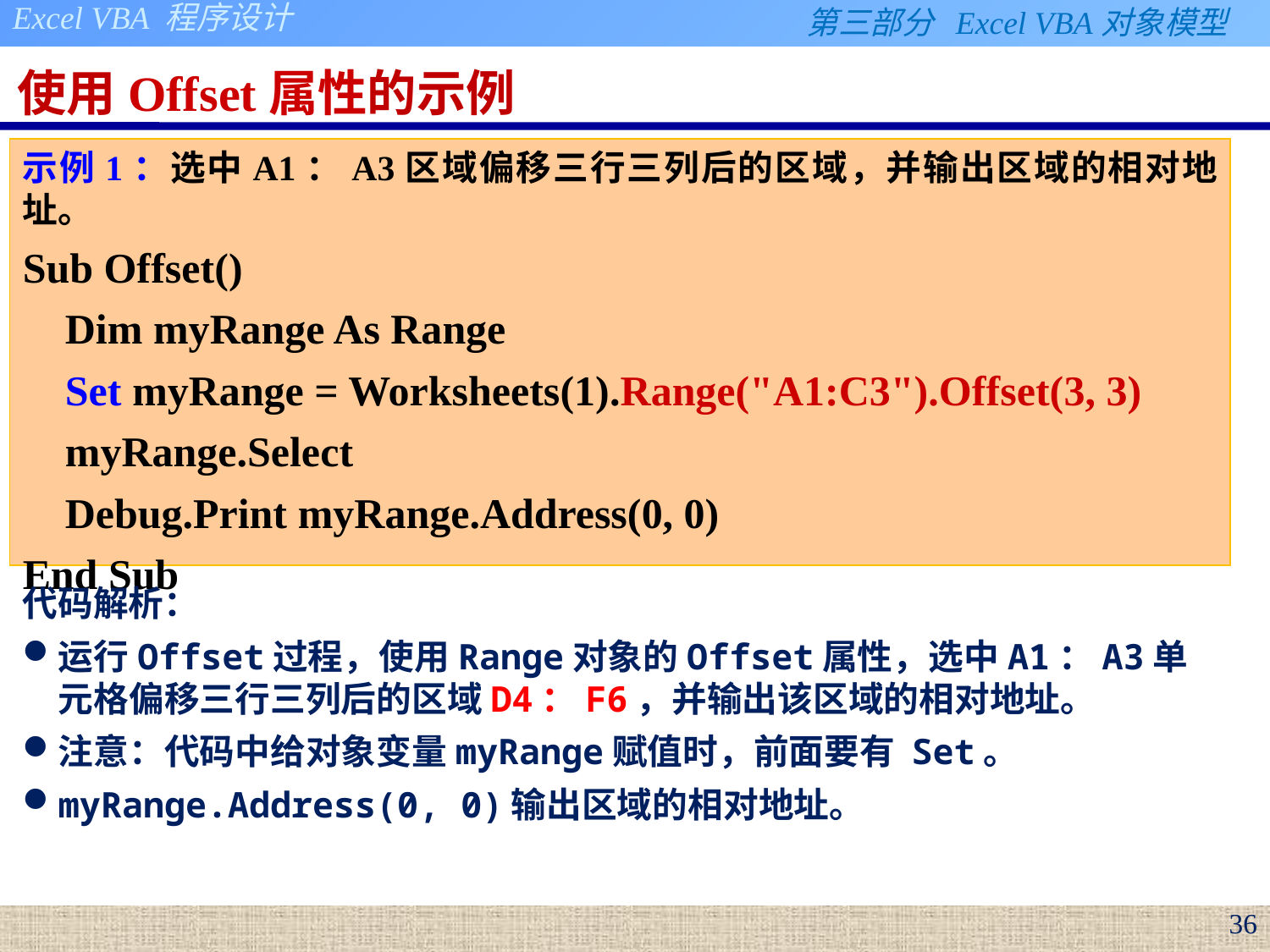

# 使用Offset属性的示例
示例1：选中A1：A3区域偏移三行三列后的区域，并输出区域的相对地址。
Sub Offset()
    Dim myRange As Range
    Set myRange = Worksheets(1).Range("A1:C3").Offset(3, 3)
    myRange.Select
    Debug.Print myRange.Address(0, 0)
End Sub
代码解析：
运行Offset过程，使用Range对象的Offset属性，选中A1：A3单元格偏移三行三列后的区域D4：F6，并输出该区域的相对地址。
注意：代码中给对象变量myRange赋值时，前面要有 Set。
myRange.Address(0, 0)输出区域的相对地址。